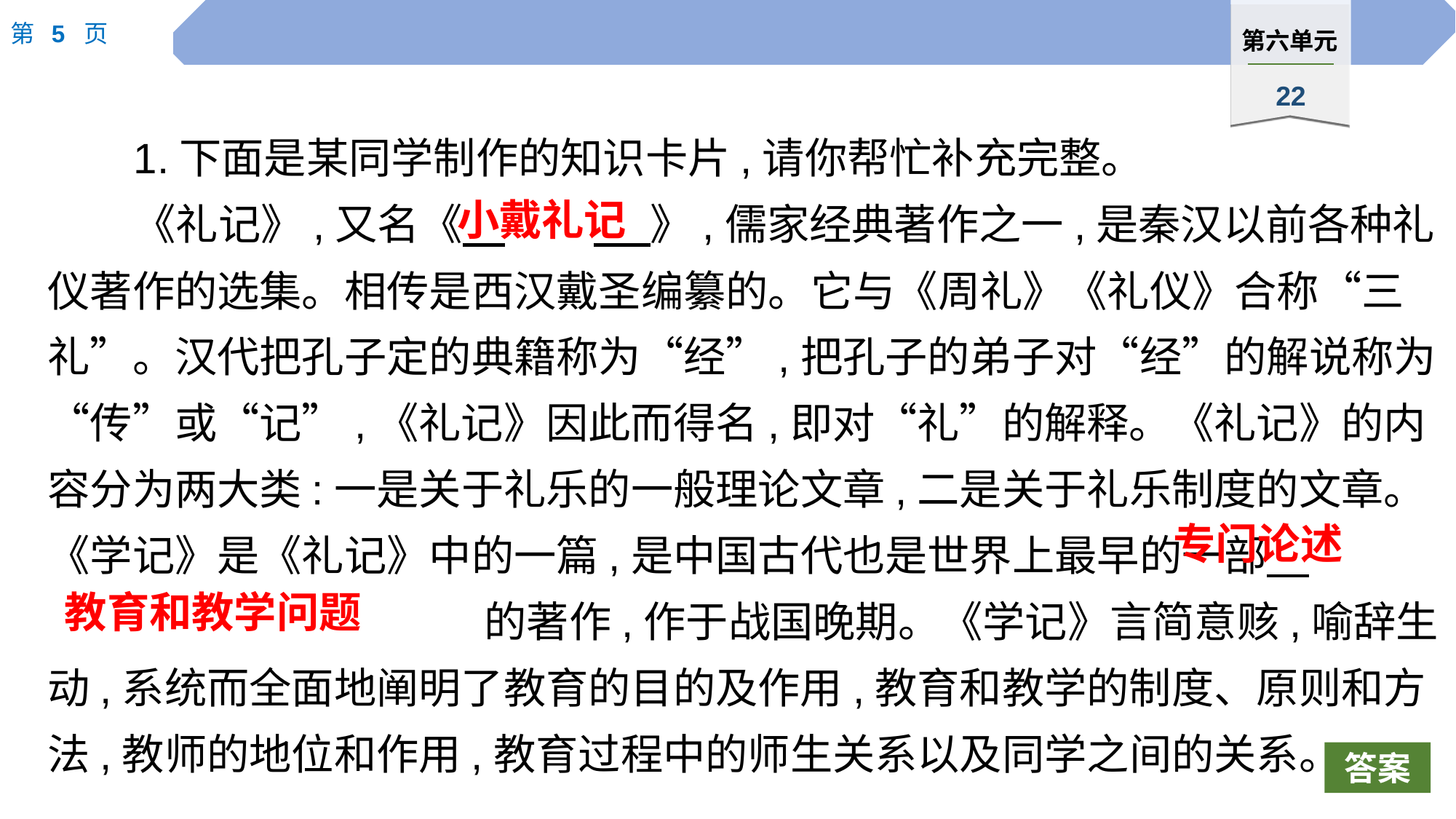

1.下面是某同学制作的知识卡片,请你帮忙补充完整。
《礼记》,又名《　	      》,儒家经典著作之一,是秦汉以前各种礼仪著作的选集。相传是西汉戴圣编纂的。它与《周礼》《礼仪》合称“三礼”。汉代把孔子定的典籍称为“经”,把孔子的弟子对“经”的解说称为“传”或“记”,《礼记》因此而得名,即对“礼”的解释。《礼记》的内容分为两大类:一是关于礼乐的一般理论文章,二是关于礼乐制度的文章。《学记》是《礼记》中的一篇,是中国古代也是世界上最早的一部　					的著作,作于战国晚期。《学记》言简意赅,喻辞生动,系统而全面地阐明了教育的目的及作用,教育和教学的制度、原则和方法,教师的地位和作用,教育过程中的师生关系以及同学之间的关系。
小戴礼记
专门论述
教育和教学问题
答案